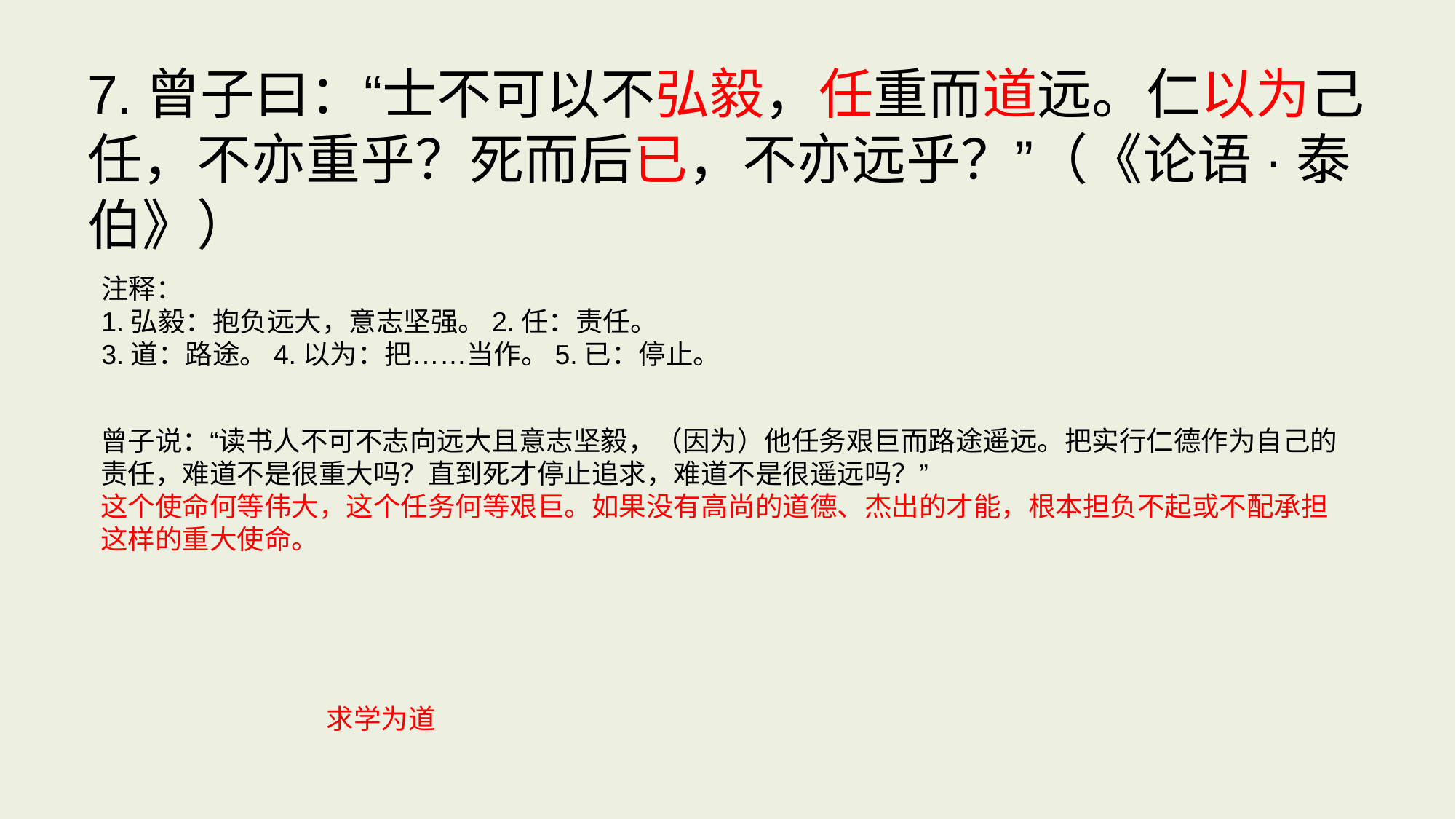

7.曾子曰：“士不可以不弘毅，任重而道远。仁以为己任，不亦重乎？死而后已，不亦远乎？”（《论语·泰伯》）
注释：
1.弘毅：抱负远大，意志坚强。2.任：责任。
3.道：路途。4.以为：把……当作。5.已：停止。
曾子说：“读书人不可不志向远大且意志坚毅，（因为）他任务艰巨而路途遥远。把实行仁德作为自己的责任，难道不是很重大吗？直到死才停止追求，难道不是很遥远吗？”
这个使命何等伟大，这个任务何等艰巨。如果没有高尚的道德、杰出的才能，根本担负不起或不配承担这样的重大使命。
求学为道